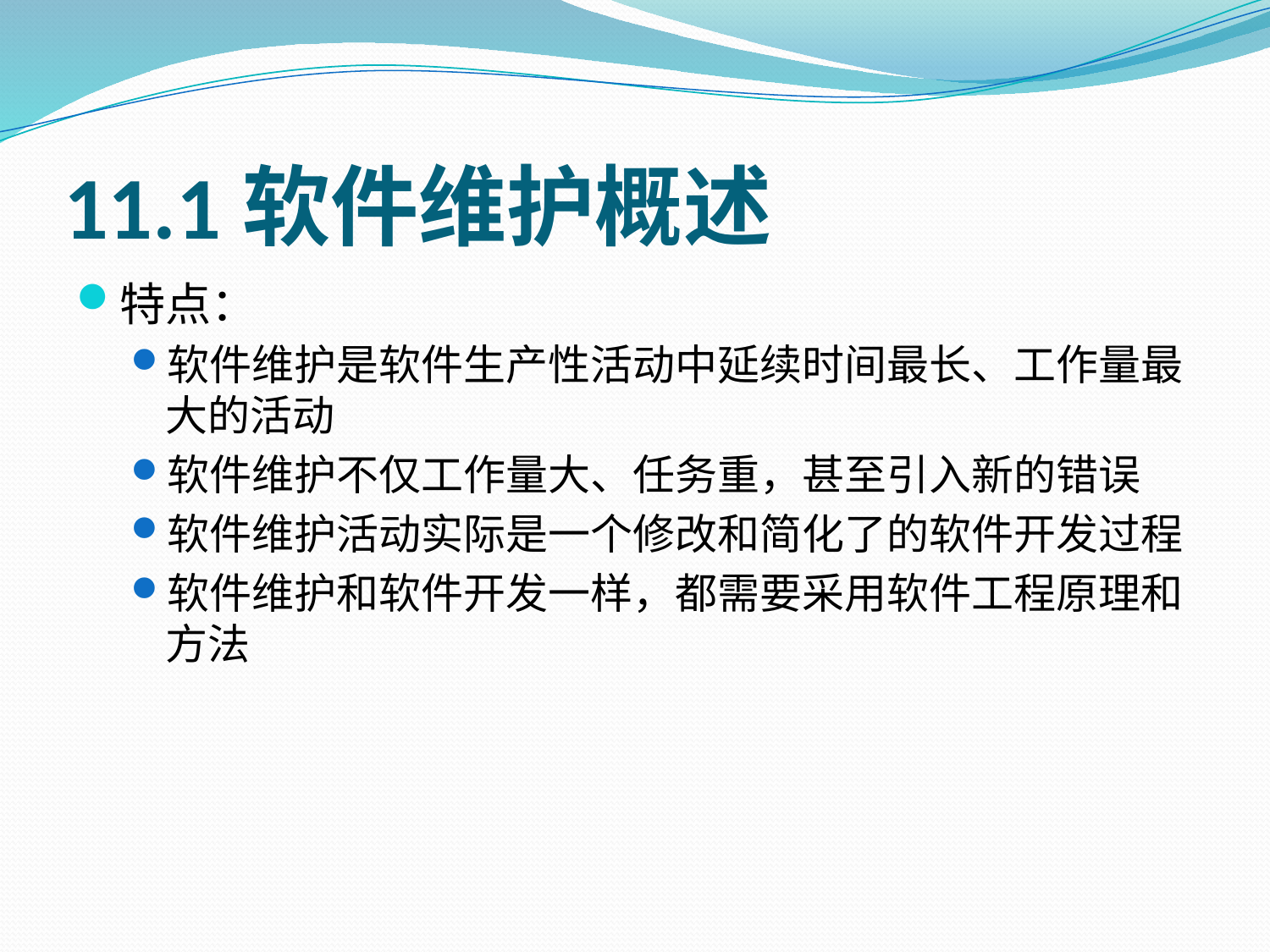

# 11.1软件维护概述
特点：
软件维护是软件生产性活动中延续时间最长、工作量最大的活动
软件维护不仅工作量大、任务重，甚至引入新的错误
软件维护活动实际是一个修改和简化了的软件开发过程
软件维护和软件开发一样，都需要采用软件工程原理和方法